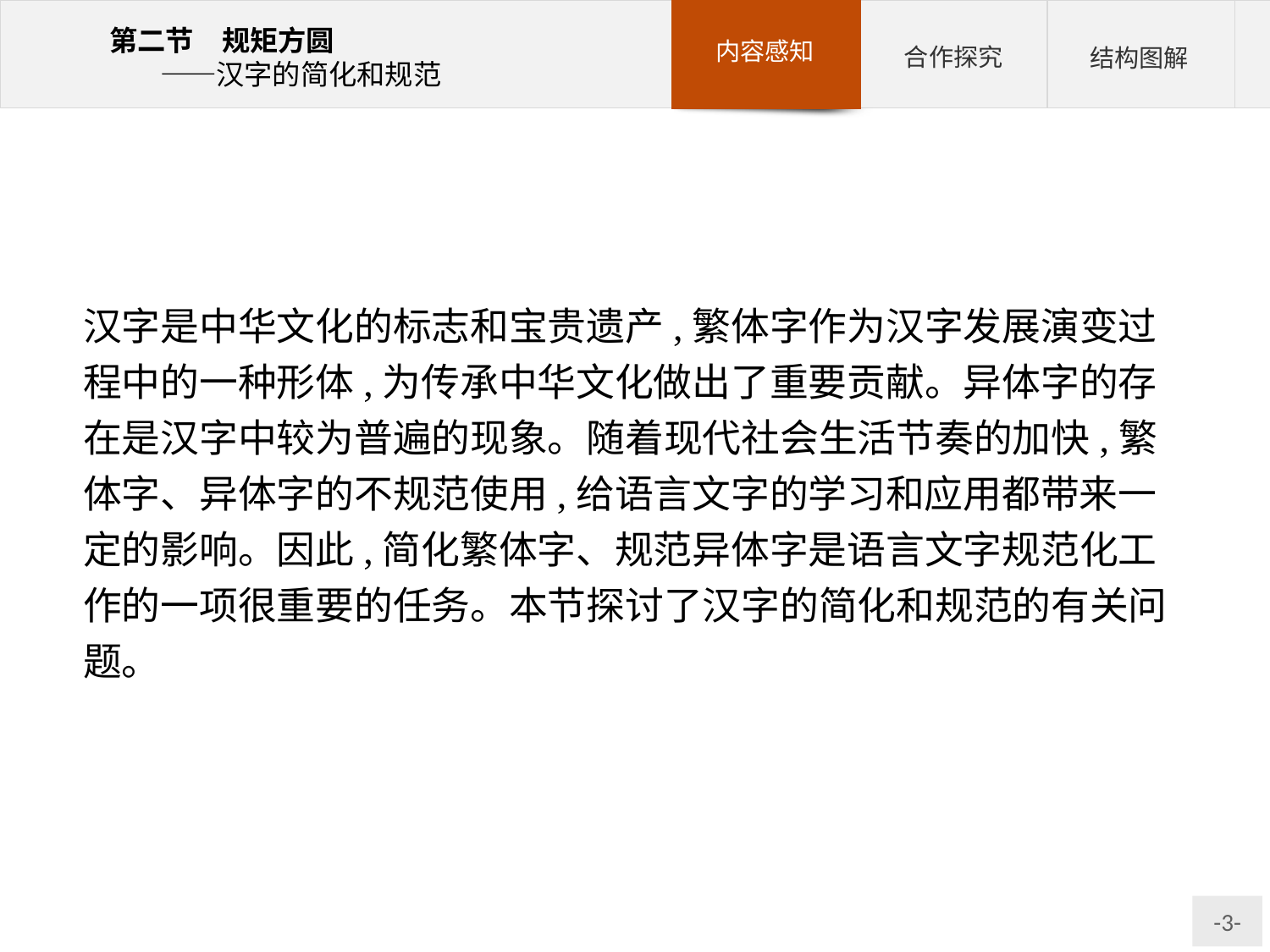

汉字是中华文化的标志和宝贵遗产,繁体字作为汉字发展演变过程中的一种形体,为传承中华文化做出了重要贡献。异体字的存在是汉字中较为普遍的现象。随着现代社会生活节奏的加快,繁体字、异体字的不规范使用,给语言文字的学习和应用都带来一定的影响。因此,简化繁体字、规范异体字是语言文字规范化工作的一项很重要的任务。本节探讨了汉字的简化和规范的有关问题。